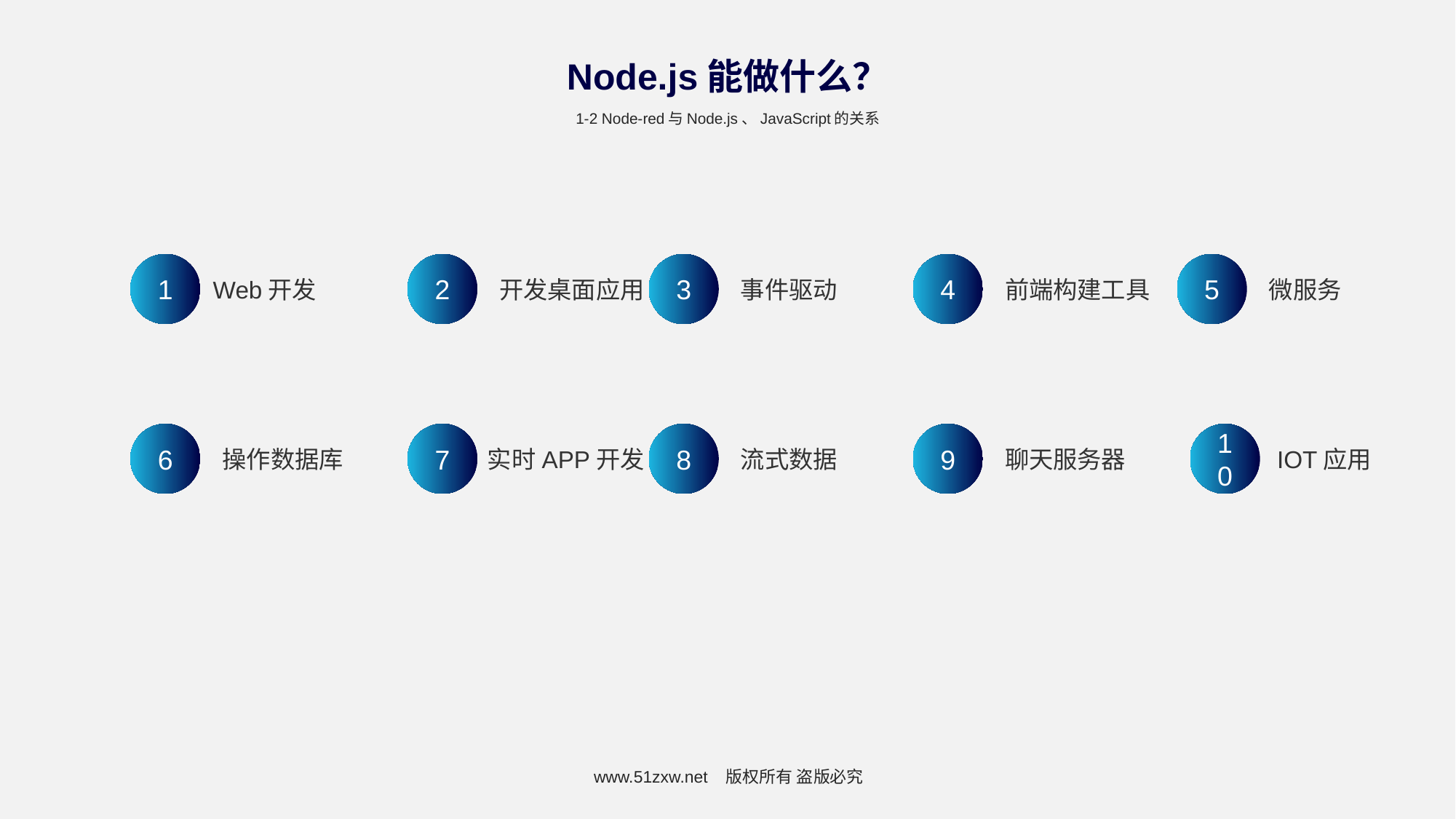

Node.js能做什么？
1-2 Node-red与Node.js、JavaScript的关系
1
Web开发
2
开发桌面应用
3
事件驱动
4
前端构建工具
5
微服务
6
操作数据库
7
实时APP开发
8
流式数据
9
聊天服务器
10
IOT应用
www.51zxw.net   版权所有 盗版必究